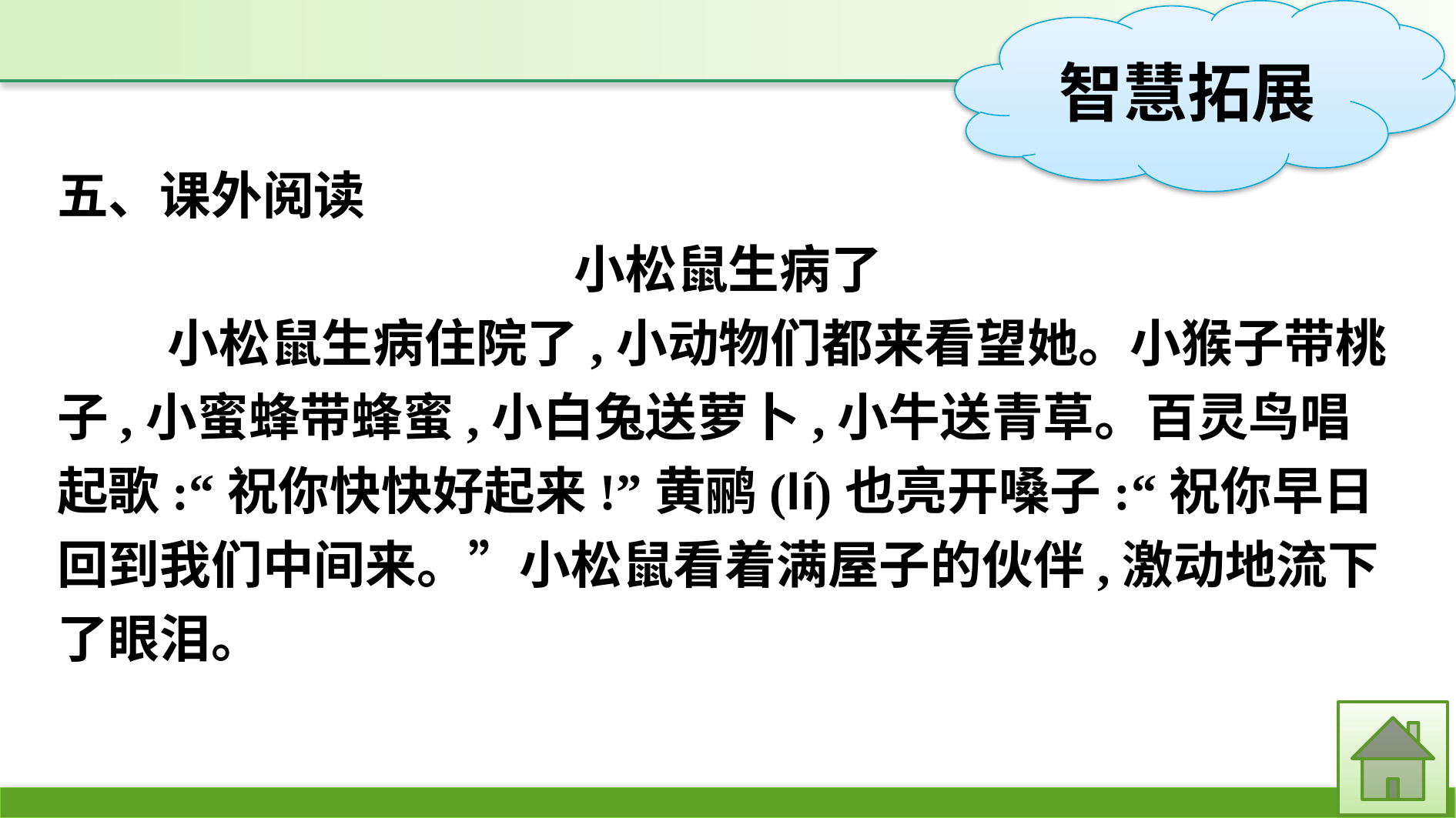

五、课外阅读
小松鼠生病了
    小松鼠生病住院了,小动物们都来看望她。小猴子带桃子,小蜜蜂带蜂蜜,小白兔送萝卜,小牛送青草。百灵鸟唱起歌:“祝你快快好起来!”黄鹂(lí)也亮开嗓子:“祝你早日回到我们中间来。”小松鼠看着满屋子的伙伴,激动地流下了眼泪。